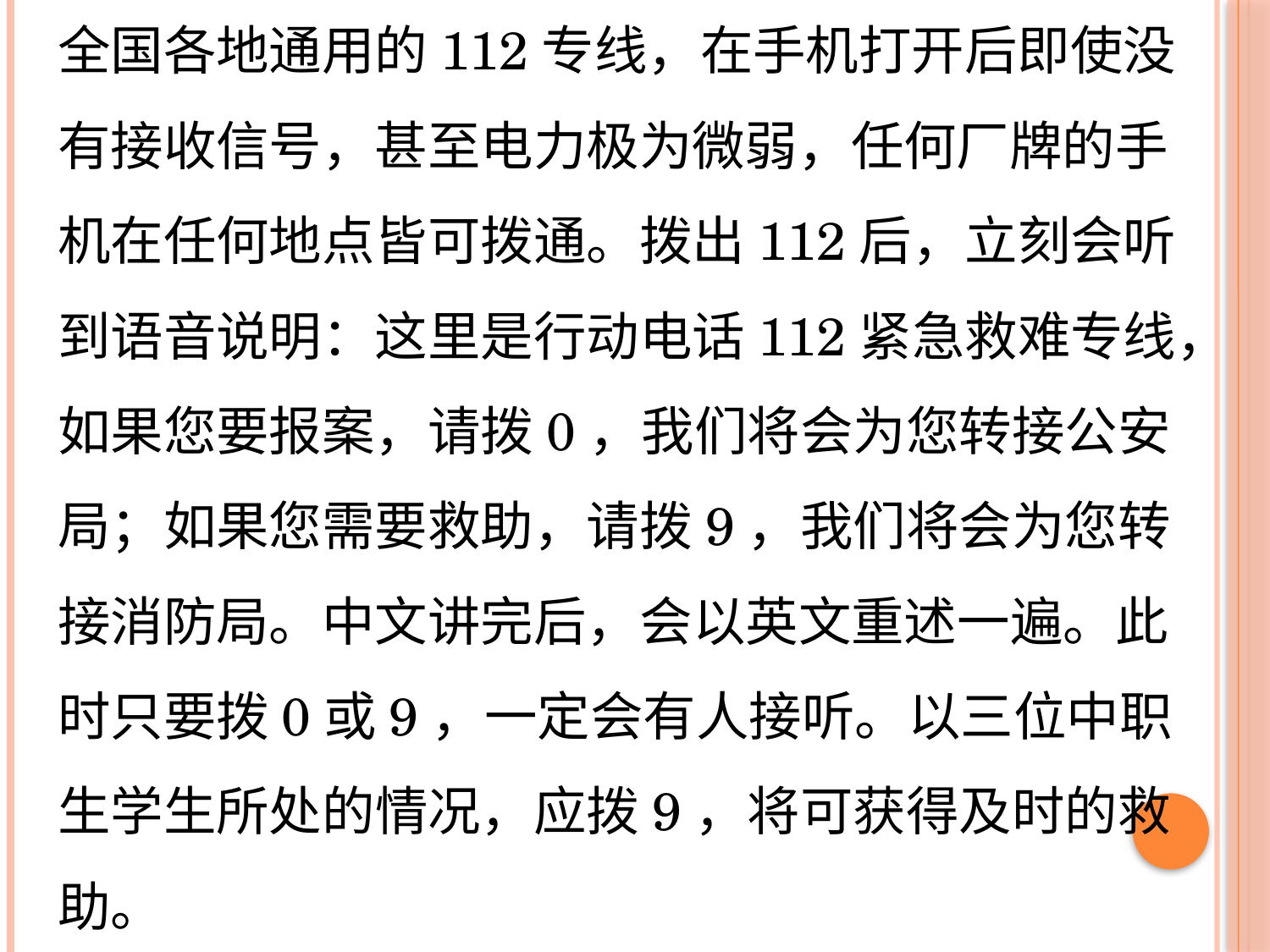

全国各地通用的112专线，在手机打开后即使没有接收信号，甚至电力极为微弱，任何厂牌的手机在任何地点皆可拨通。拨出112后，立刻会听到语音说明：这里是行动电话112紧急救难专线，如果您要报案，请拨0，我们将会为您转接公安局；如果您需要救助，请拨9，我们将会为您转接消防局。中文讲完后，会以英文重述一遍。此时只要拨0或9，一定会有人接听。以三位中职生学生所处的情况，应拨9，将可获得及时的救助。